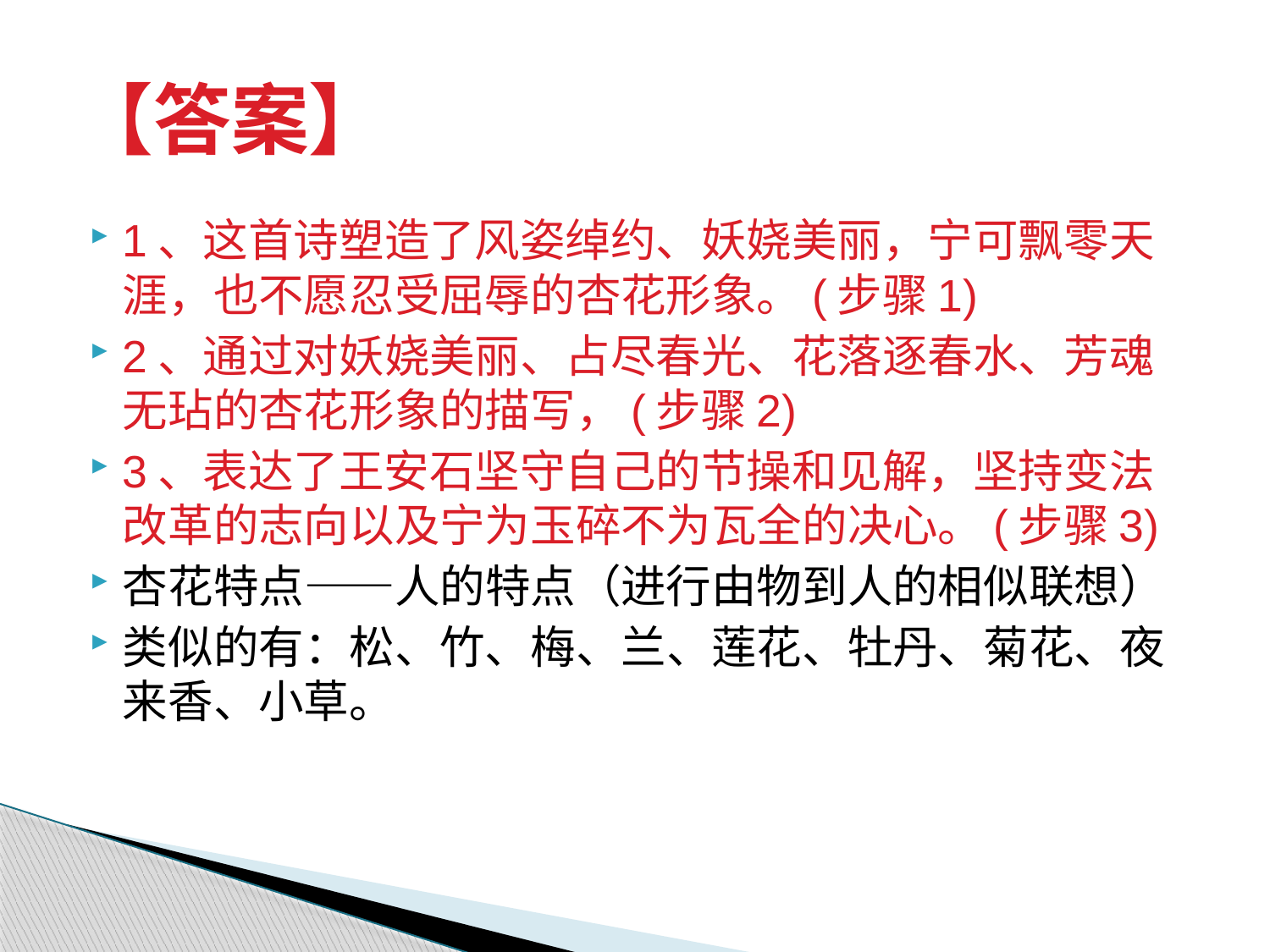

# 【答案】
1、这首诗塑造了风姿绰约、妖娆美丽，宁可飘零天涯，也不愿忍受屈辱的杏花形象。(步骤1)
2、通过对妖娆美丽、占尽春光、花落逐春水、芳魂无玷的杏花形象的描写，(步骤2)
3、表达了王安石坚守自己的节操和见解，坚持变法改革的志向以及宁为玉碎不为瓦全的决心。(步骤3)
杏花特点——人的特点（进行由物到人的相似联想）
类似的有：松、竹、梅、兰、莲花、牡丹、菊花、夜来香、小草。